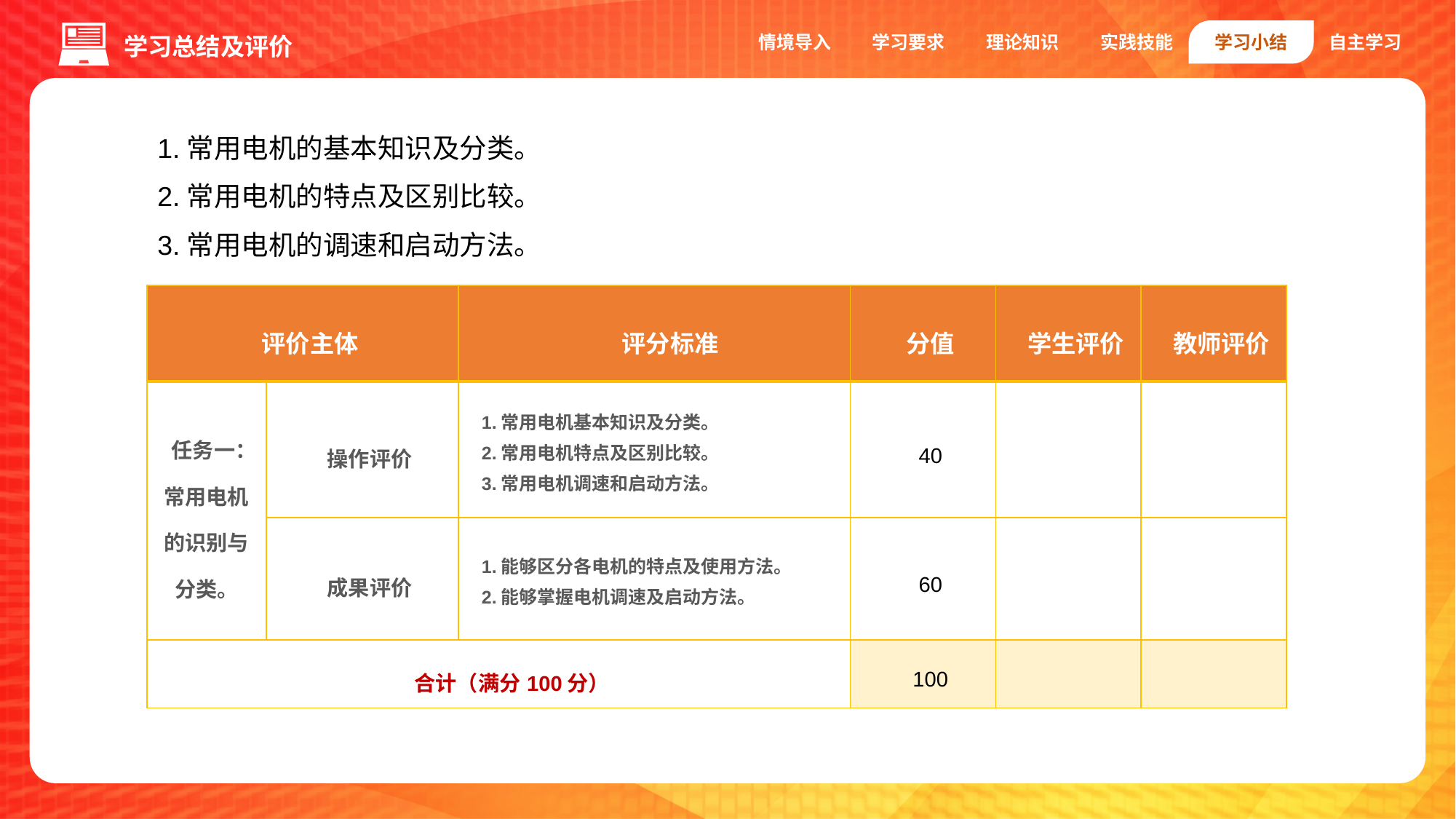

情境导入
学习要求
理论知识
实践技能
学习小结
自主学习

学习总结及评价
1.常用电机的基本知识及分类。
2.常用电机的特点及区别比较。
3.常用电机的调速和启动方法。
| 评价主体 |  | 评分标准 | 分值 | 学生评价 | 教师评价 |
| --- | --- | --- | --- | --- | --- |
| 任务一：常用电机的识别与分类。 | 操作评价 | 1.常用电机基本知识及分类。 2.常用电机特点及区别比较。 3.常用电机调速和启动方法。 | 40 |  |  |
|  | 成果评价 | 1.能够区分各电机的特点及使用方法。 2.能够掌握电机调速及启动方法。 | 60 |  |  |
| 合计（满分100分） |  |  | 100 |  |  |